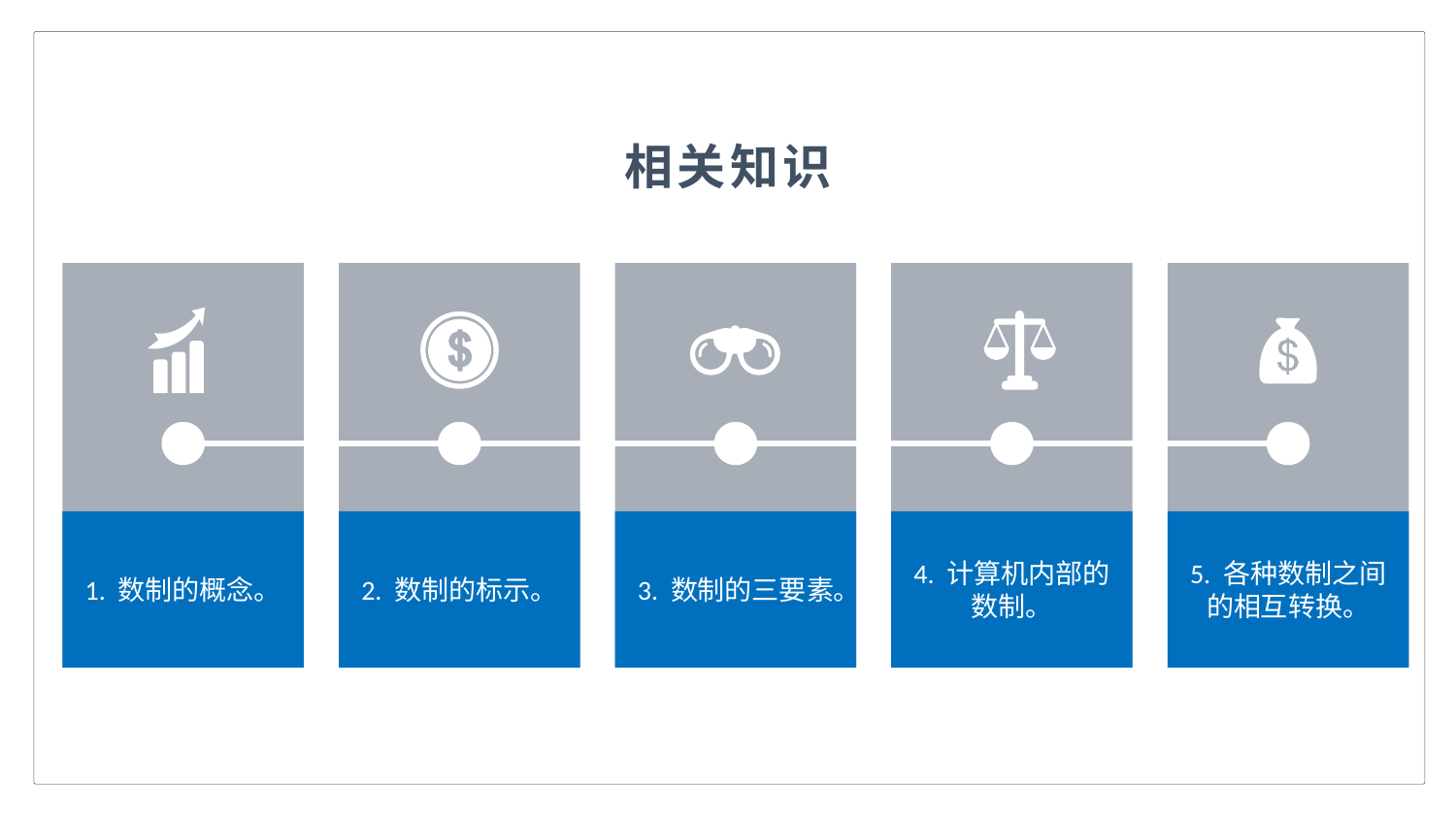

相关知识

1. 数制的概念。
2. 数制的标示。
3. 数制的三要素。
4. 计算机内部的
数制。
5. 各种数制之间的相互转换。